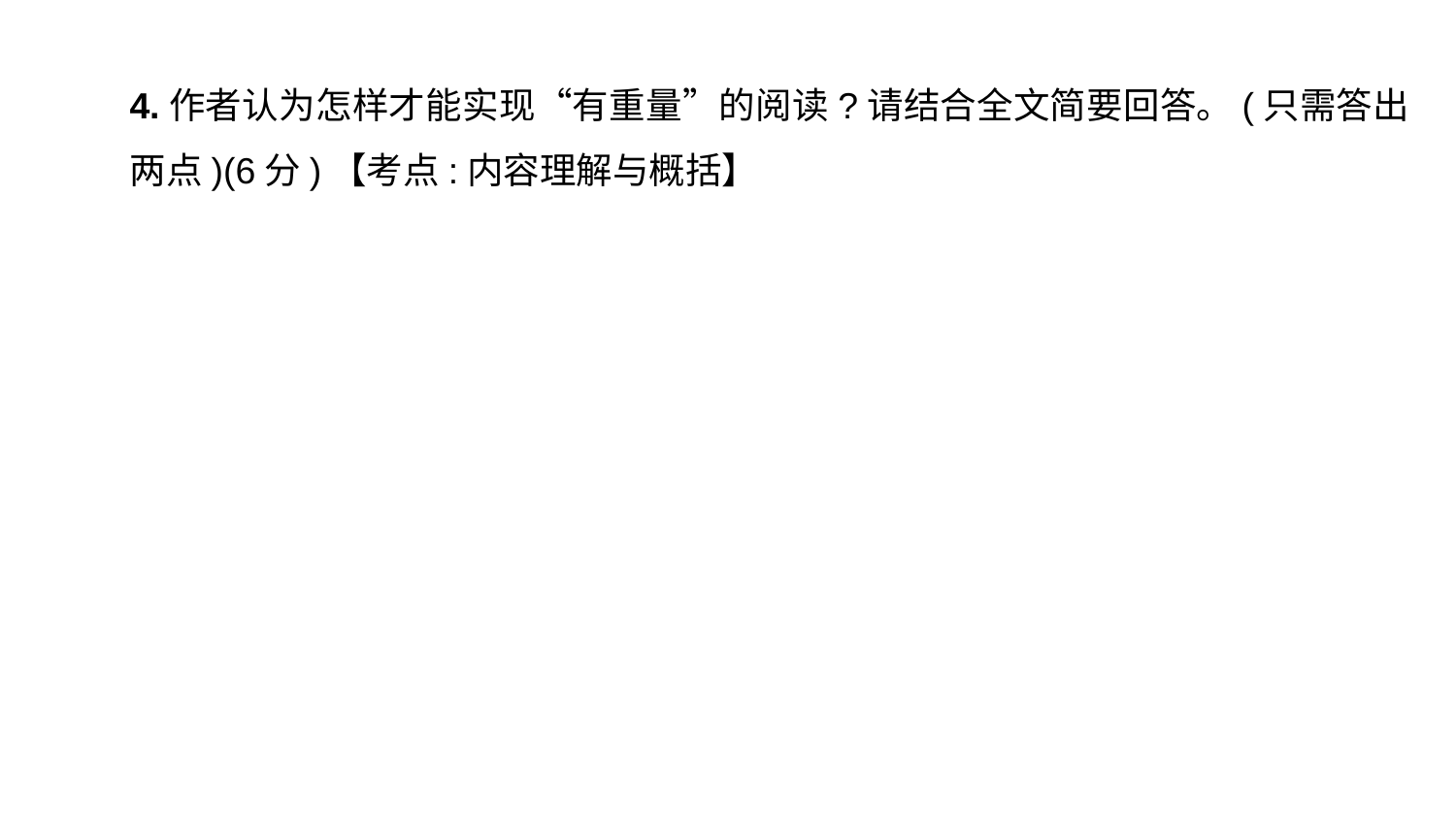

4.作者认为怎样才能实现“有重量”的阅读?请结合全文简要回答。(只需答出两点)(6分)【考点:内容理解与概括】